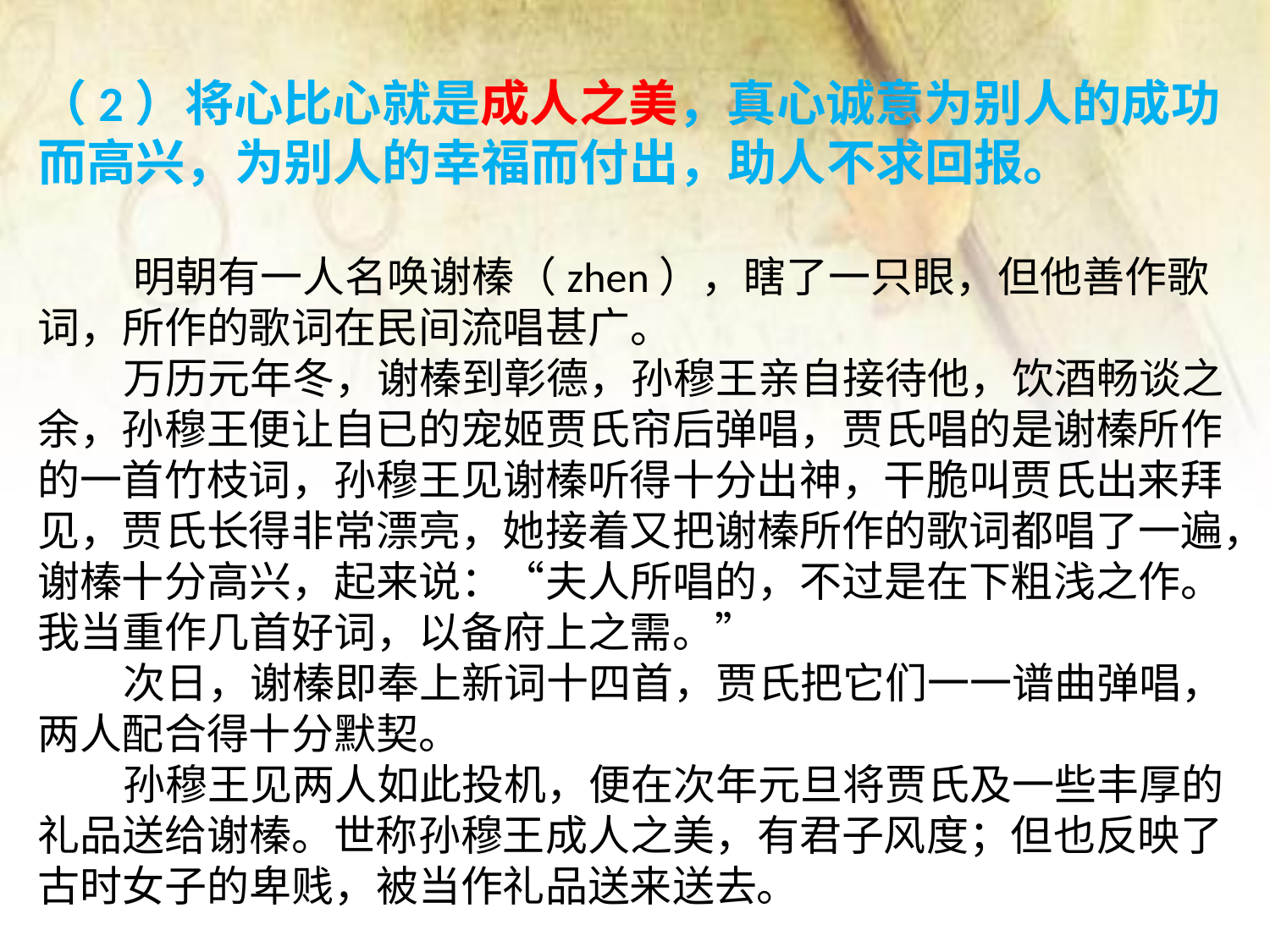

（2）将心比心就是成人之美，真心诚意为别人的成功而高兴，为别人的幸福而付出，助人不求回报。

         明朝有一人名唤谢榛（zhen），瞎了一只眼，但他善作歌词，所作的歌词在民间流唱甚广。
         万历元年冬，谢榛到彰德，孙穆王亲自接待他，饮酒畅谈之余，孙穆王便让自已的宠姬贾氏帘后弹唱，贾氏唱的是谢榛所作的一首竹枝词，孙穆王见谢榛听得十分出神，干脆叫贾氏出来拜见，贾氏长得非常漂亮，她接着又把谢榛所作的歌词都唱了一遍，谢榛十分高兴，起来说：“夫人所唱的，不过是在下粗浅之作。我当重作几首好词，以备府上之需。”
         次日，谢榛即奉上新词十四首，贾氏把它们一一谱曲弹唱，两人配合得十分默契。
         孙穆王见两人如此投机，便在次年元旦将贾氏及一些丰厚的礼品送给谢榛。世称孙穆王成人之美，有君子风度；但也反映了古时女子的卑贱，被当作礼品送来送去。